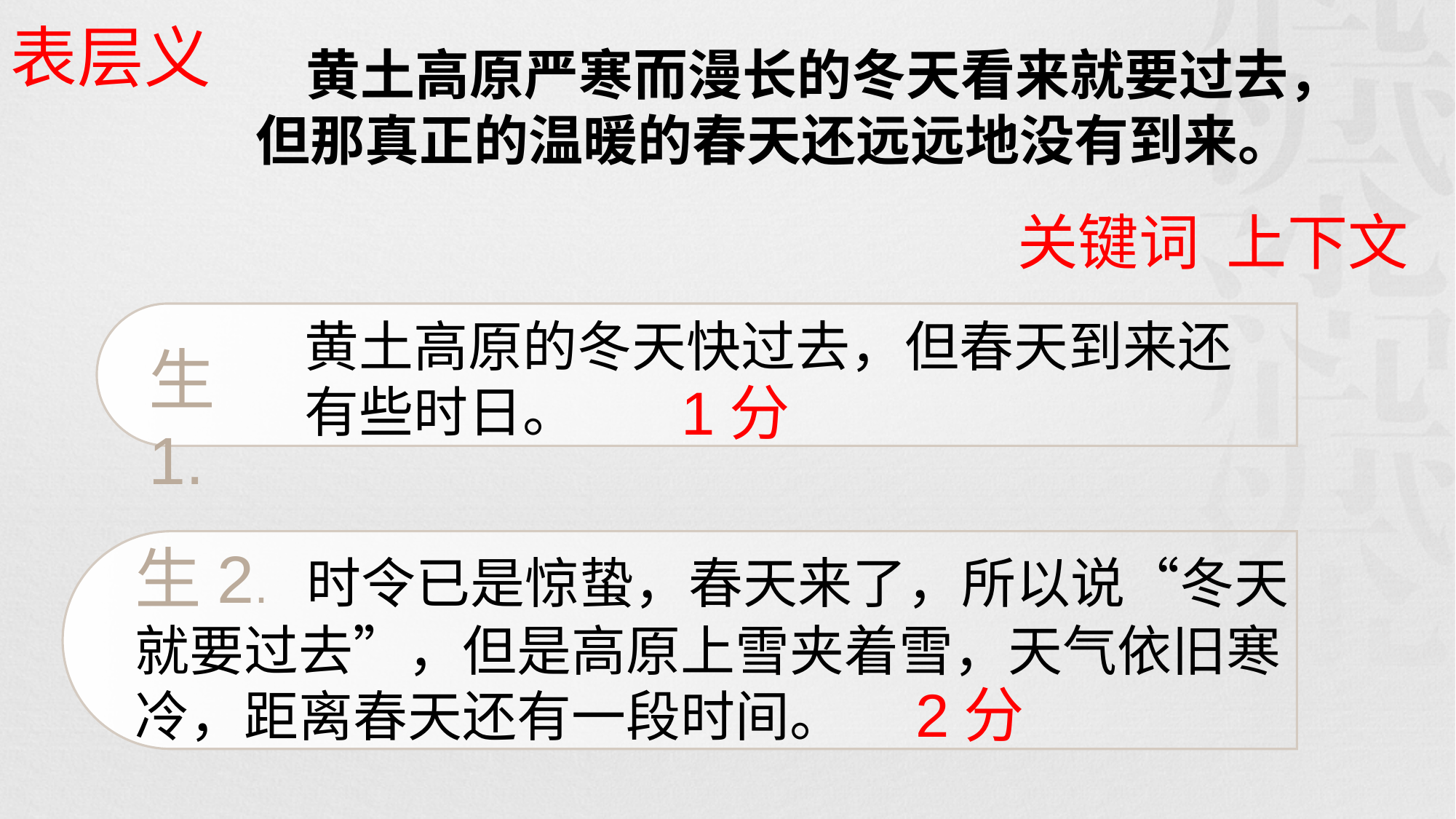

表层义
   黄土高原严寒而漫长的冬天看来就要过去，但那真正的温暖的春天还远远地没有到来。
关键词  上下文

黄土高原的冬天快过去，但春天到来还有些时日。
生1.
1分

生2.  时令已是惊蛰，春天来了，所以说“冬天就要过去”，但是高原上雪夹着雪，天气依旧寒冷，距离春天还有一段时间。
2分